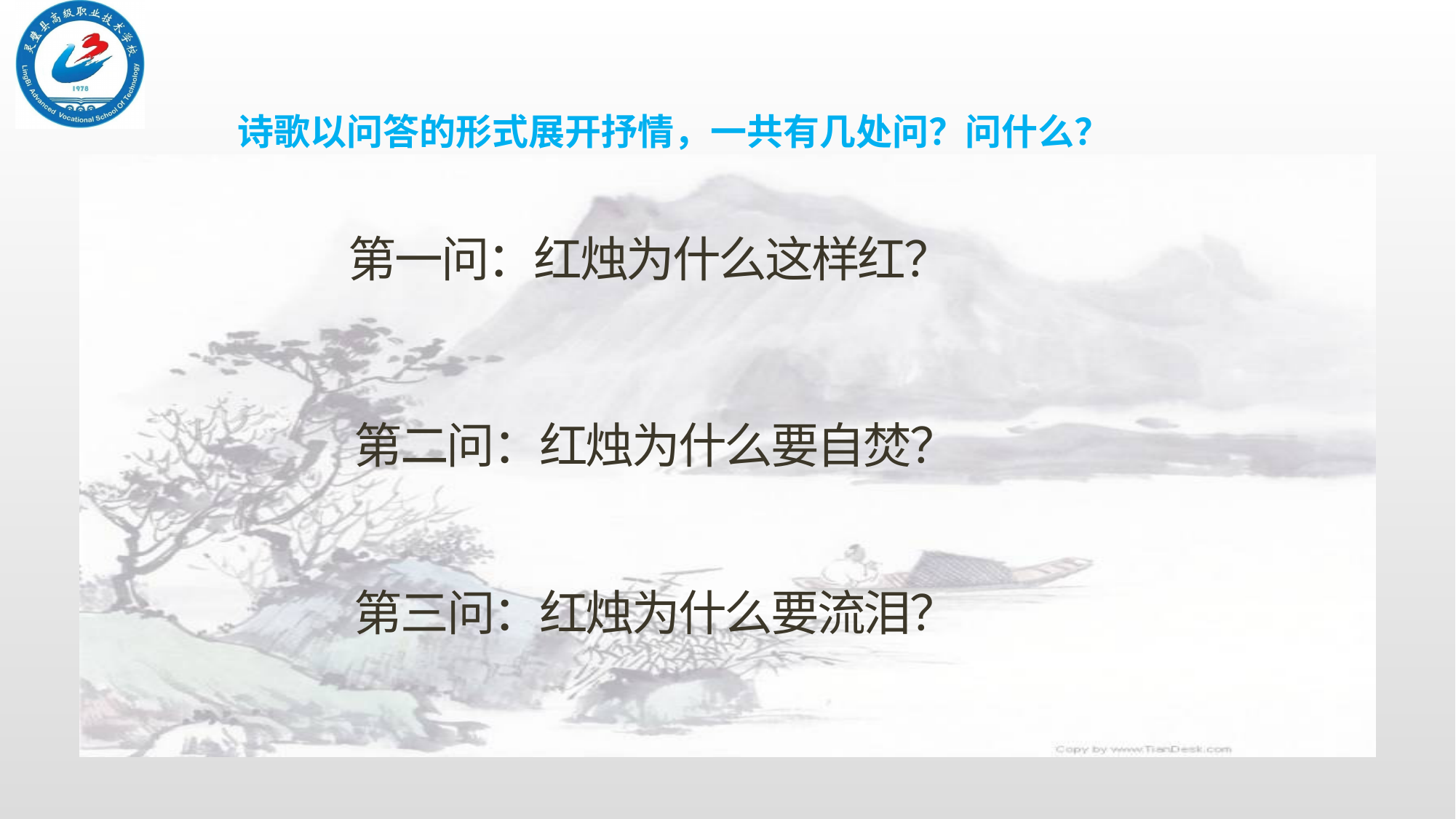

诗歌以问答的形式展开抒情，一共有几处问？问什么？
第一问：红烛为什么这样红？
第二问：红烛为什么要自焚？
第三问：红烛为什么要流泪？